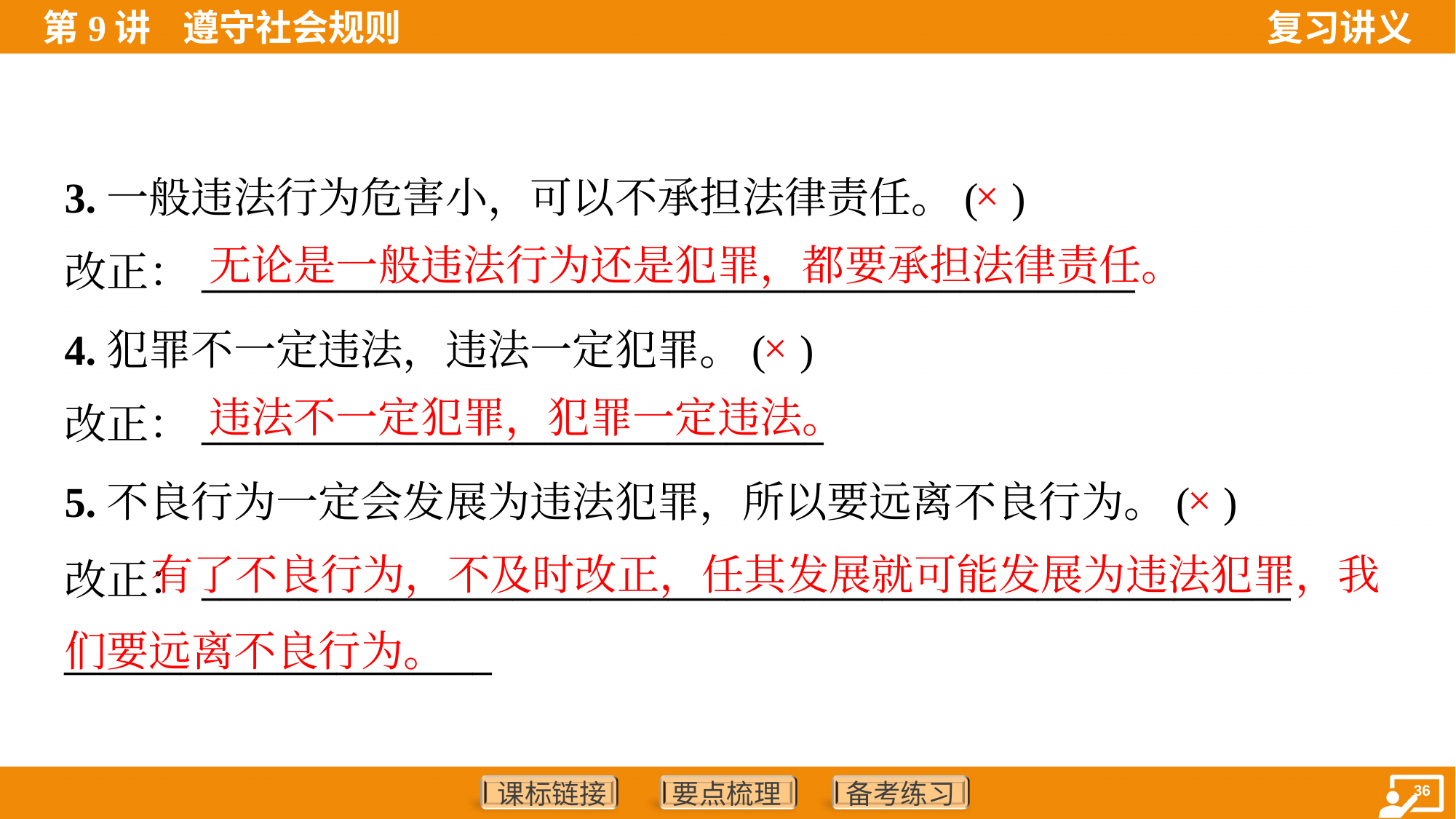

3.一般违法行为危害小，可以不承担法律责任。(   )
改正：________________________________________________
×
无论是一般违法行为还是犯罪，都要承担法律责任。
4.犯罪不一定违法，违法一定犯罪。(   )
改正：________________________________
×
违法不一定犯罪，犯罪一定违法。
5.不良行为一定会发展为违法犯罪，所以要远离不良行为。(   )
改正：________________________________________________________
______________________
×
       有了不良行为，不及时改正，任其发展就可能发展为违法犯罪，我们要远离不良行为。